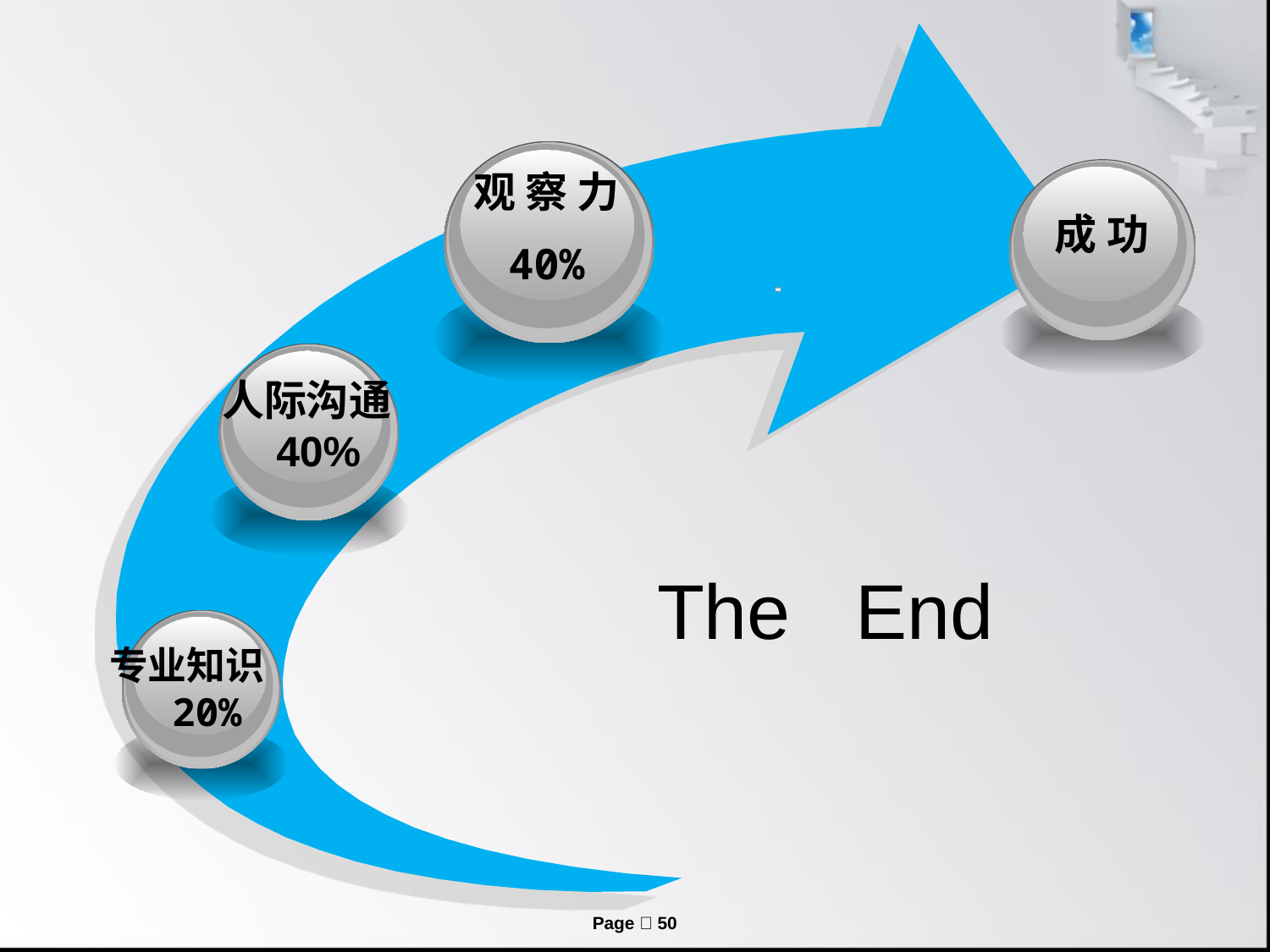

观 察 力
40%

成 功

人际沟通
  40%
The   End

   专业知识
   20%